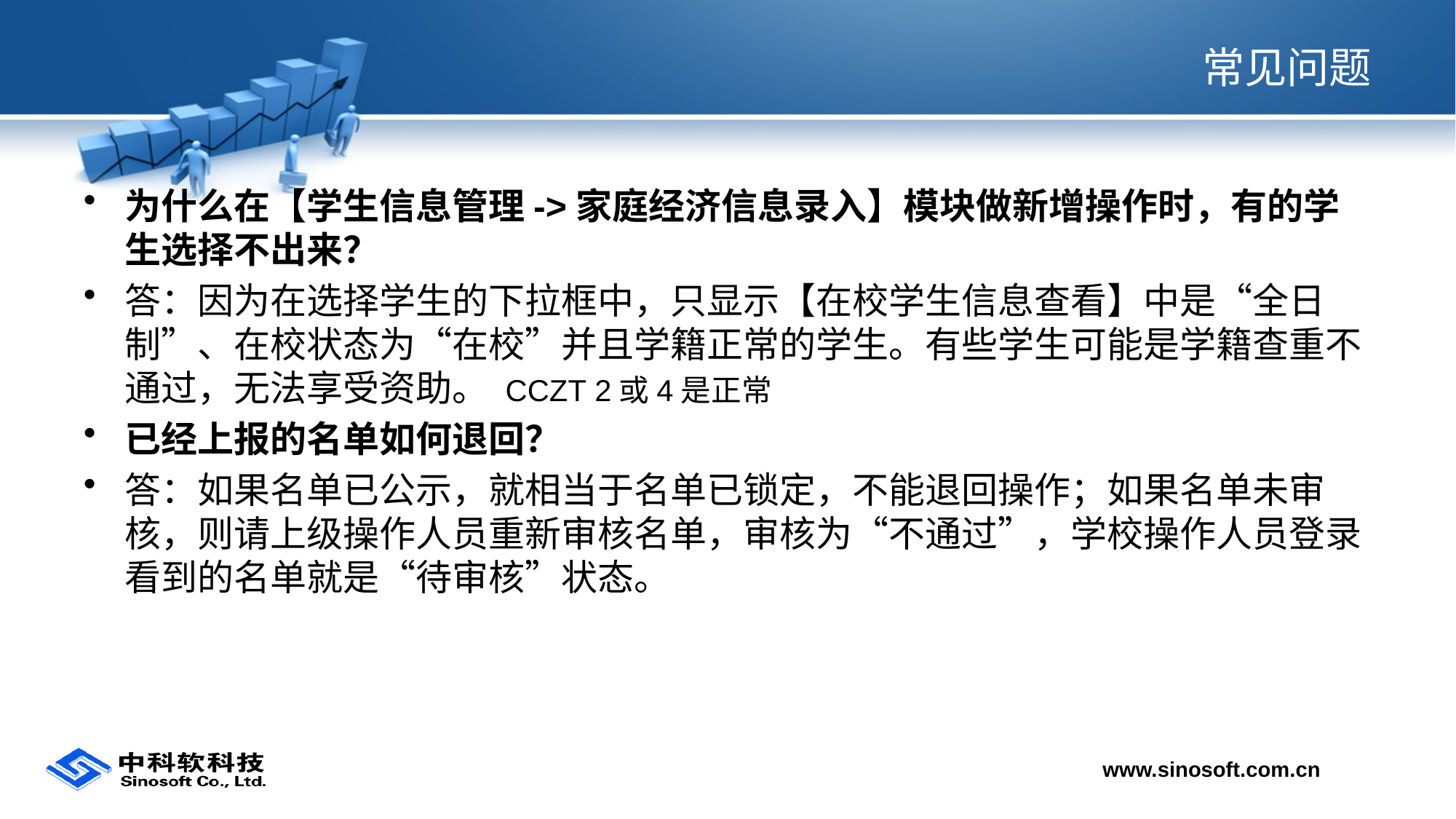

# 常见问题
为什么在【学生信息管理->家庭经济信息录入】模块做新增操作时，有的学生选择不出来？
答：因为在选择学生的下拉框中，只显示【在校学生信息查看】中是“全日制”、在校状态为“在校”并且学籍正常的学生。有些学生可能是学籍查重不通过，无法享受资助。 CCZT 2或4是正常
已经上报的名单如何退回？
答：如果名单已公示，就相当于名单已锁定，不能退回操作；如果名单未审核，则请上级操作人员重新审核名单，审核为“不通过”，学校操作人员登录看到的名单就是“待审核”状态。